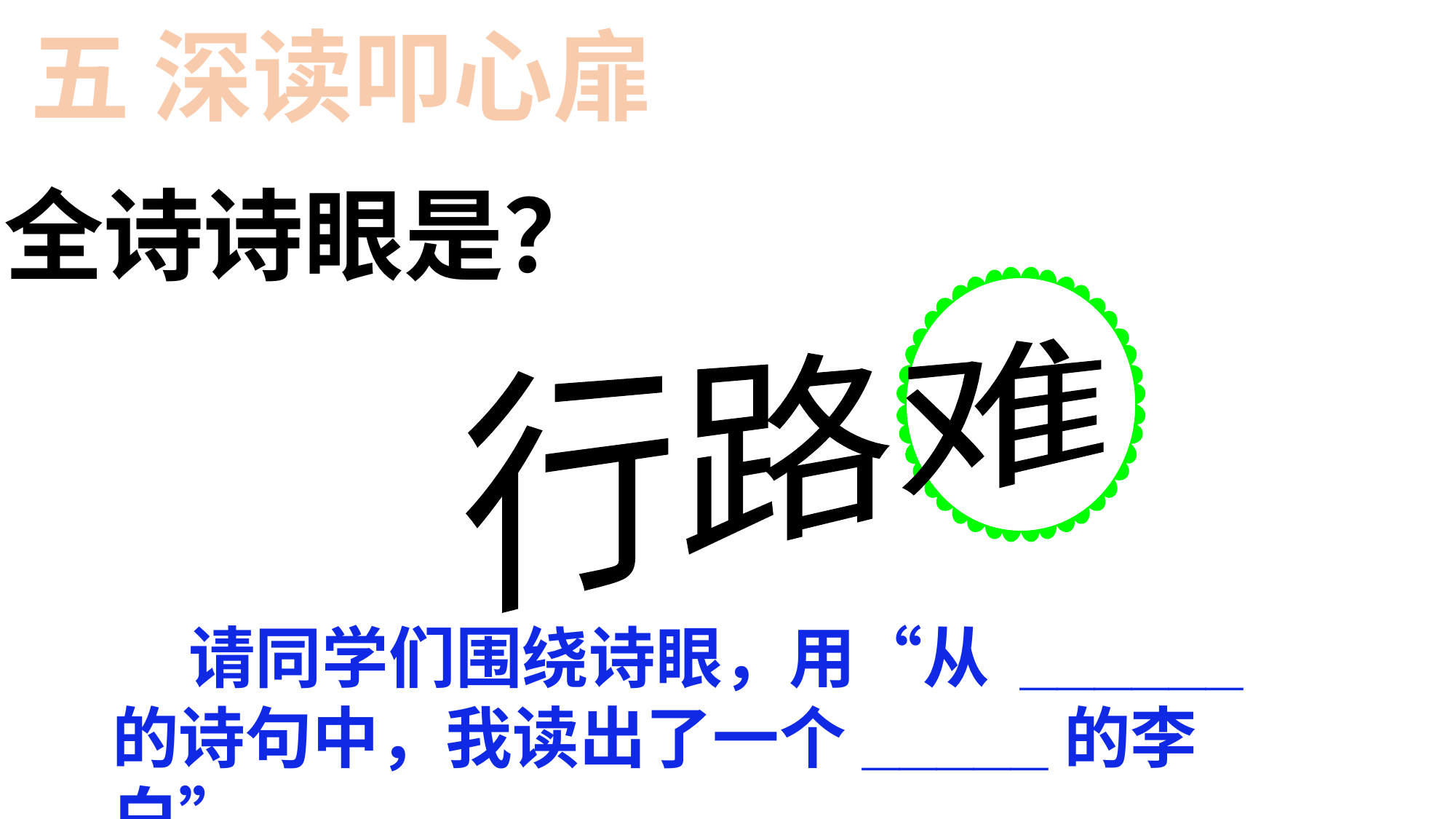

五 深读叩心扉
    全诗诗眼是？

行路难
    请同学们围绕诗眼，用“从 ______的诗句中，我读出了一个_____的李白” 。